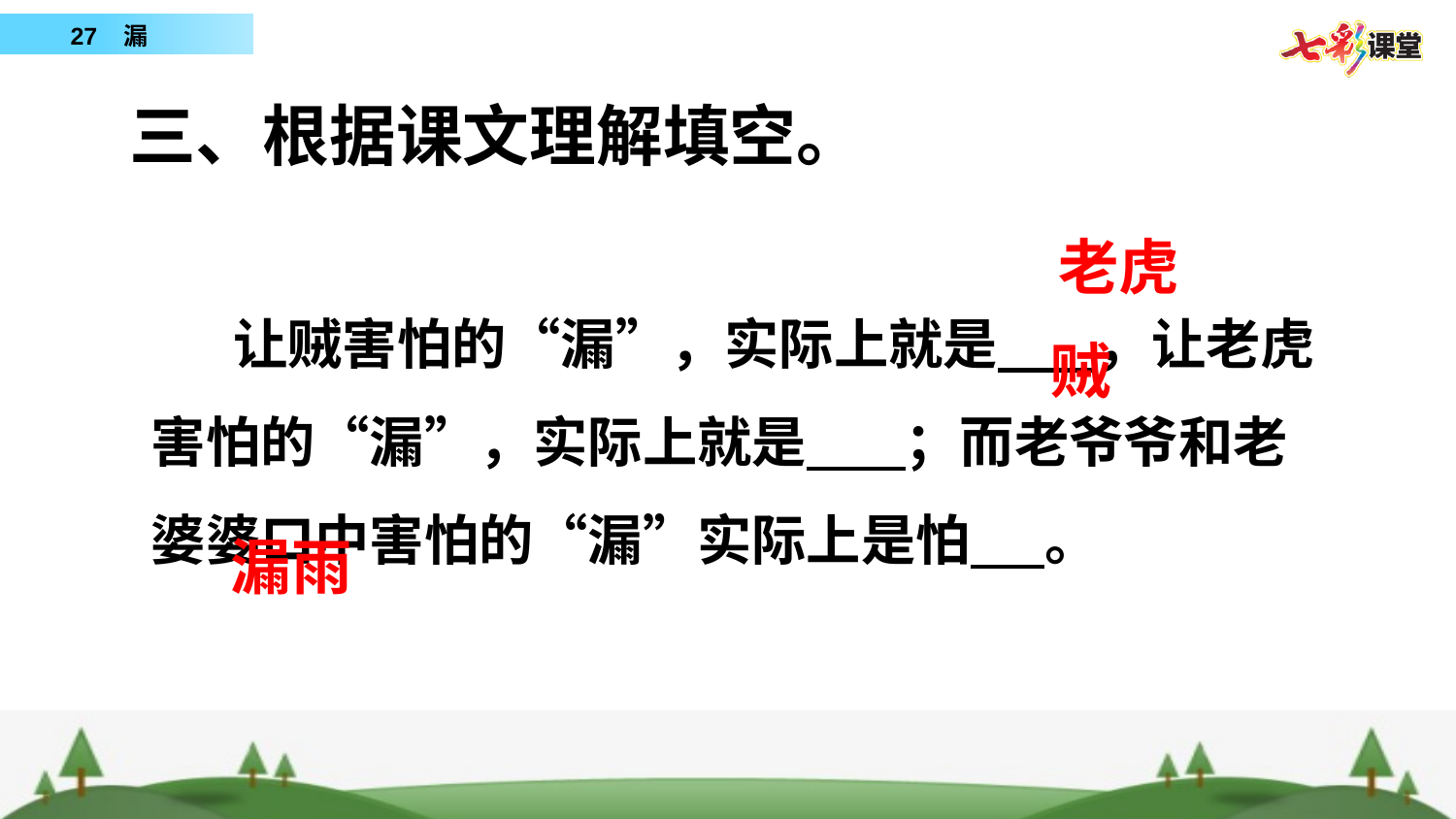

三、根据课文理解填空。
   让贼害怕的“漏”，实际上就是        ，让老虎害怕的“漏”，实际上就是        ；而老爷爷和老婆婆口中害怕的“漏”实际上是怕      。
老虎
贼
漏雨